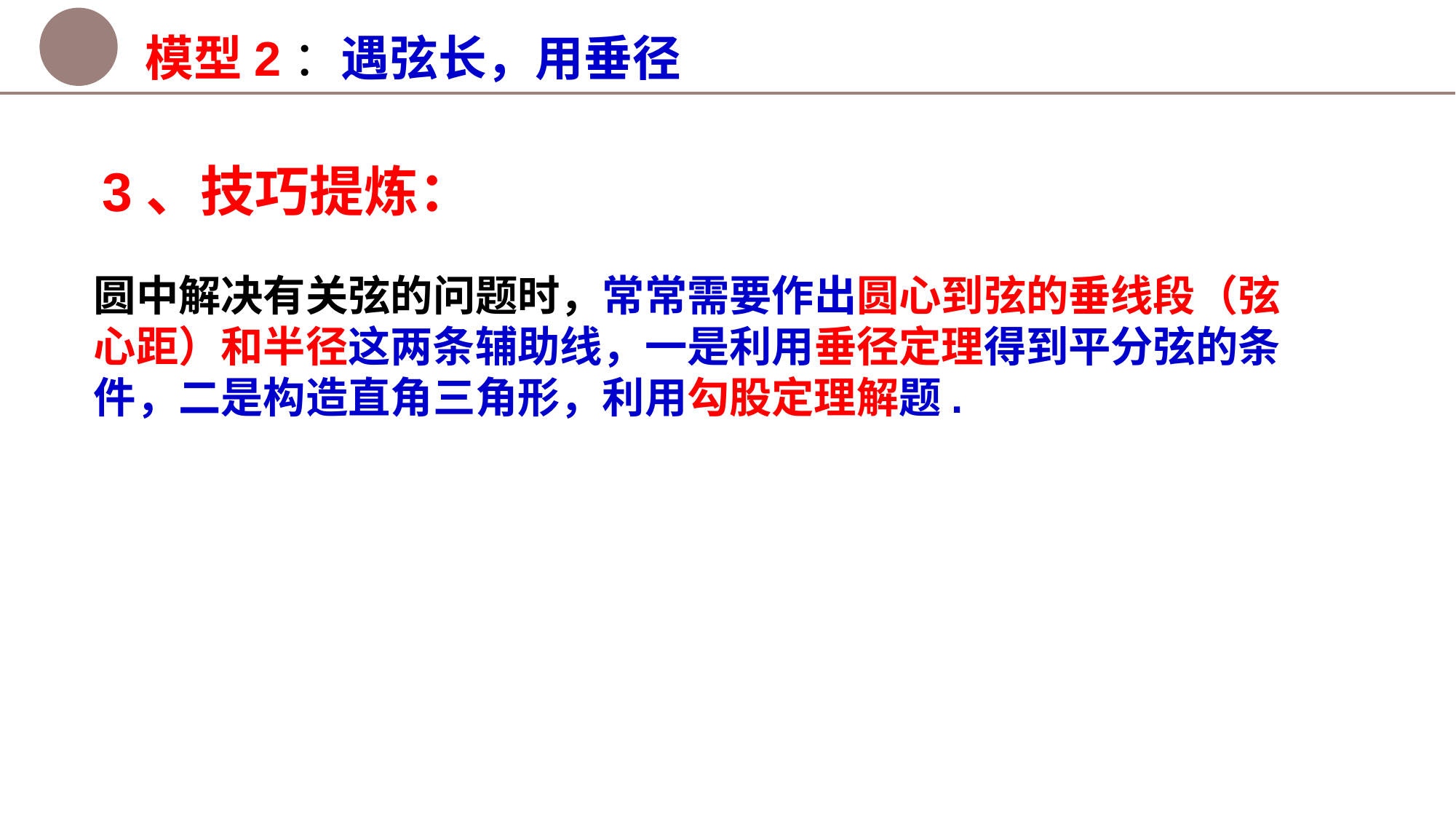

模型2：遇弦长，用垂径
3、技巧提炼：
圆中解决有关弦的问题时，常常需要作出圆心到弦的垂线段（弦心距）和半径这两条辅助线，一是利用垂径定理得到平分弦的条件，二是构造直角三角形，利用勾股定理解题.